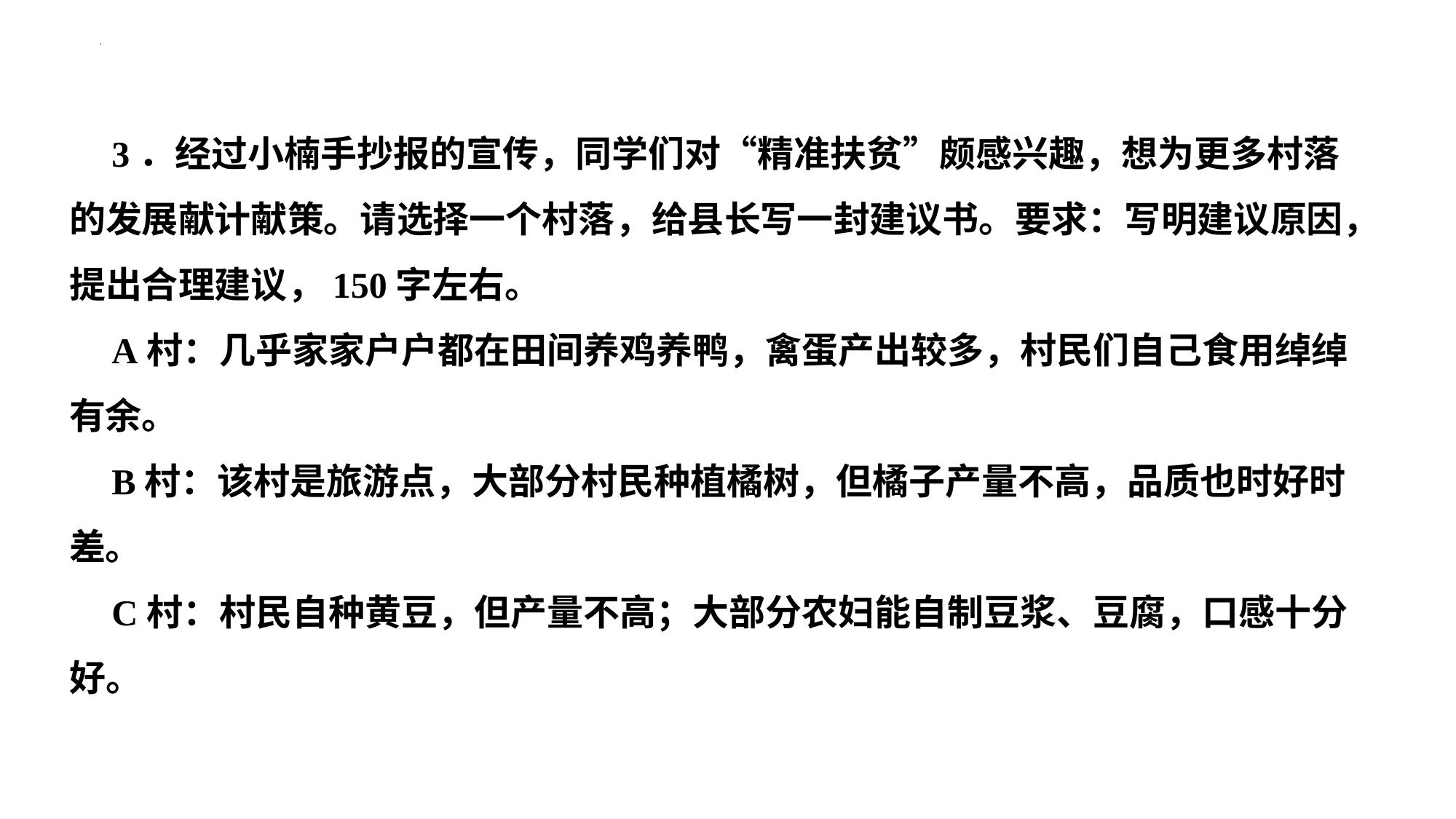

3．经过小楠手抄报的宣传，同学们对“精准扶贫”颇感兴趣，想为更多村落的发展献计献策。请选择一个村落，给县长写一封建议书。要求：写明建议原因，提出合理建议，150字左右。
A村：几乎家家户户都在田间养鸡养鸭，禽蛋产出较多，村民们自己食用绰绰有余。
B村：该村是旅游点，大部分村民种植橘树，但橘子产量不高，品质也时好时差。
C村：村民自种黄豆，但产量不高；大部分农妇能自制豆浆、豆腐，口感十分好。